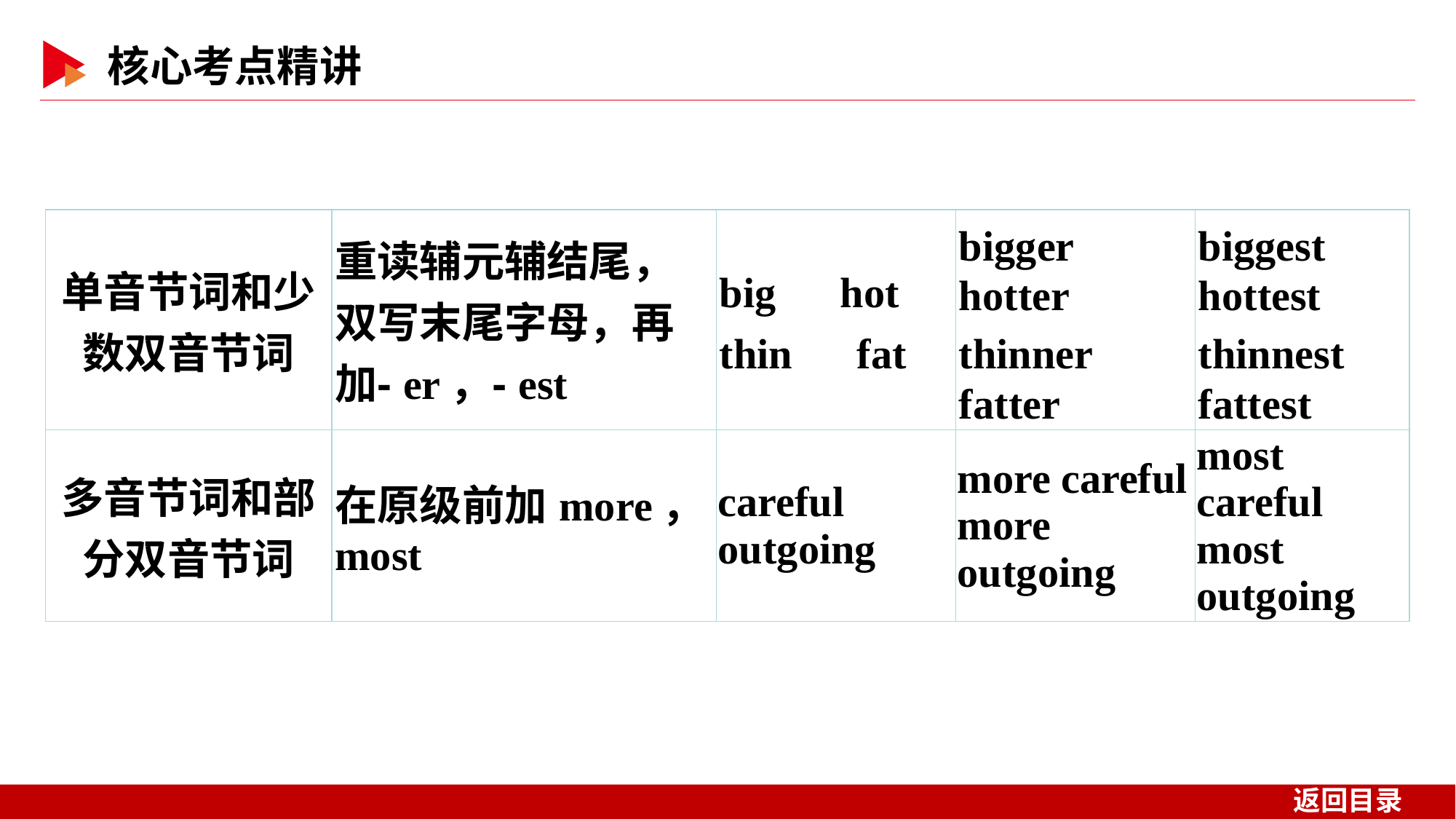

| 单音节词和少 数双音节词 | 重读辅元辅结尾，双写末尾字母，再加⁃er，⁃est | big　hot thin　fat | bigger　hotter thinner　fatter | biggest　hottest thinnest　fattest |
| --- | --- | --- | --- | --- |
| 多音节词和部 分双音节词 | 在原级前加more，most | careful outgoing | more careful more outgoing | most careful most outgoing |